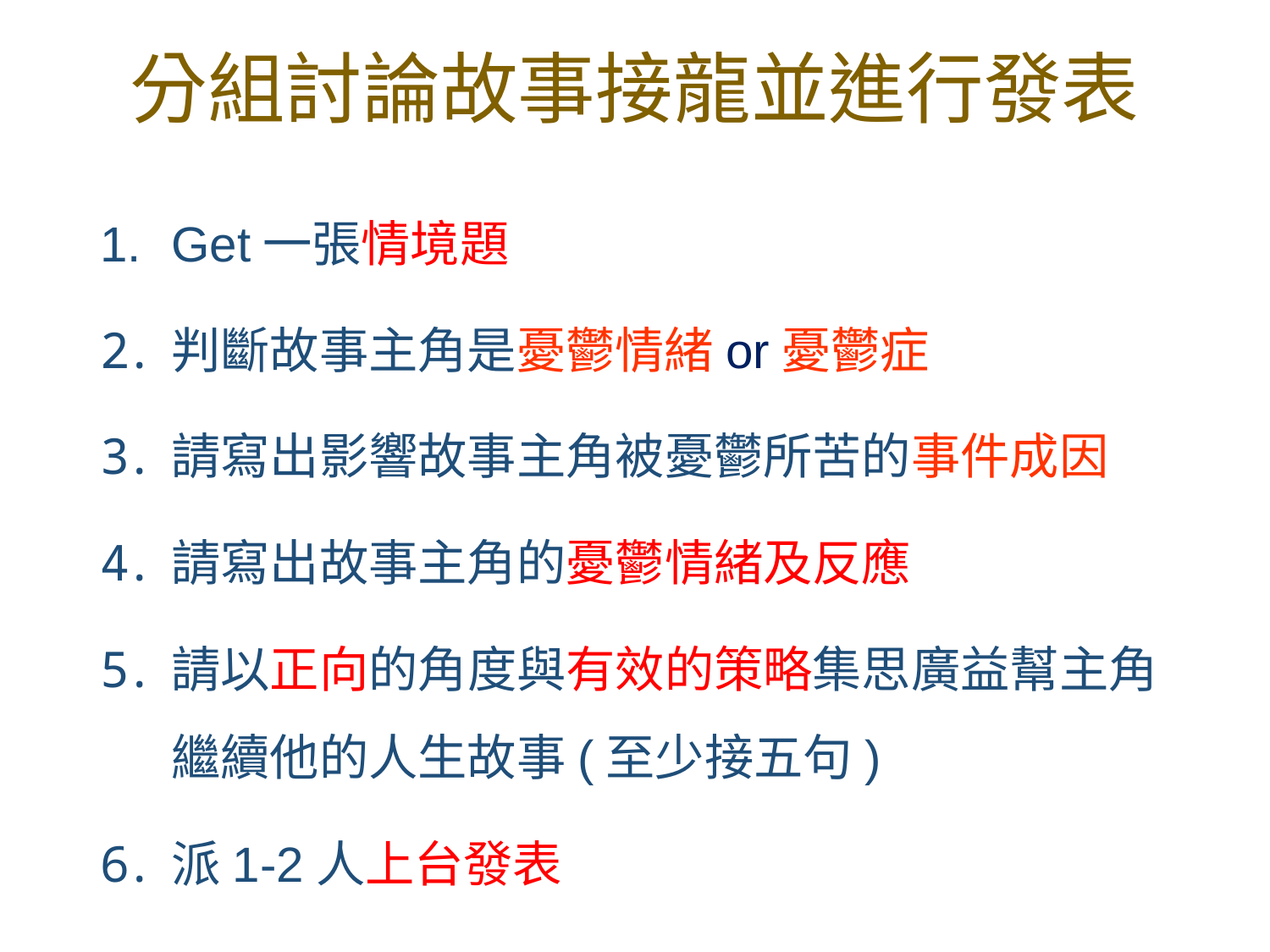

# 分組討論故事接龍並進行發表
Get一張情境題
判斷故事主角是憂鬱情緒or憂鬱症
請寫出影響故事主角被憂鬱所苦的事件成因
請寫出故事主角的憂鬱情緒及反應
請以正向的角度與有效的策略集思廣益幫主角繼續他的人生故事(至少接五句)
派1-2人上台發表